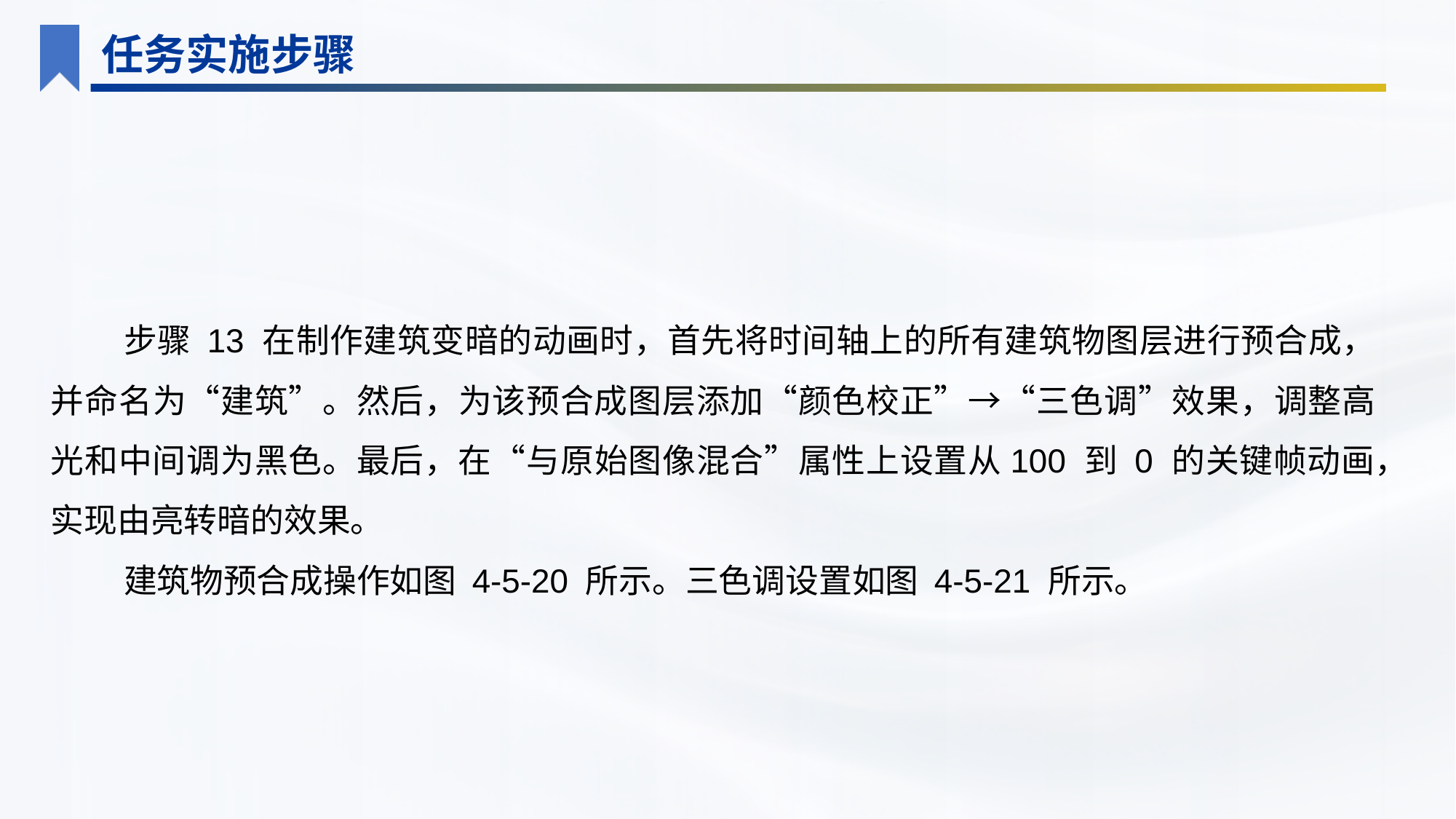

任务实施步骤
步骤 13 在制作建筑变暗的动画时，首先将时间轴上的所有建筑物图层进行预合成，并命名为“建筑”。然后，为该预合成图层添加“颜色校正”→“三色调”效果，调整高光和中间调为黑色。最后，在“与原始图像混合”属性上设置从100 到 0 的关键帧动画，实现由亮转暗的效果。
建筑物预合成操作如图 4-5-20 所示。三色调设置如图 4-5-21 所示。